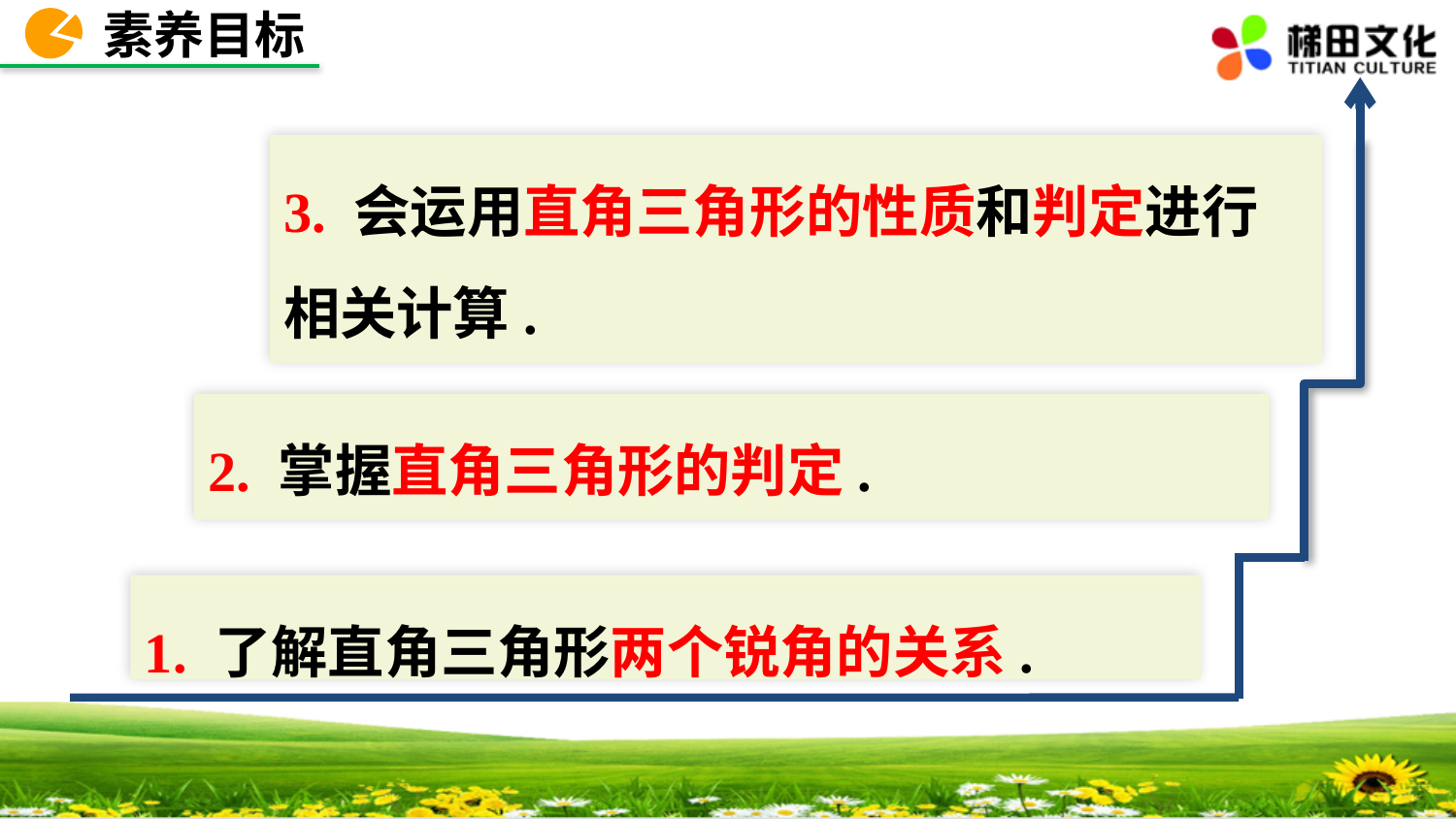

素养目标

3. 会运用直角三角形的性质和判定进行相关计算.
2. 掌握直角三角形的判定.
1. 了解直角三角形两个锐角的关系.